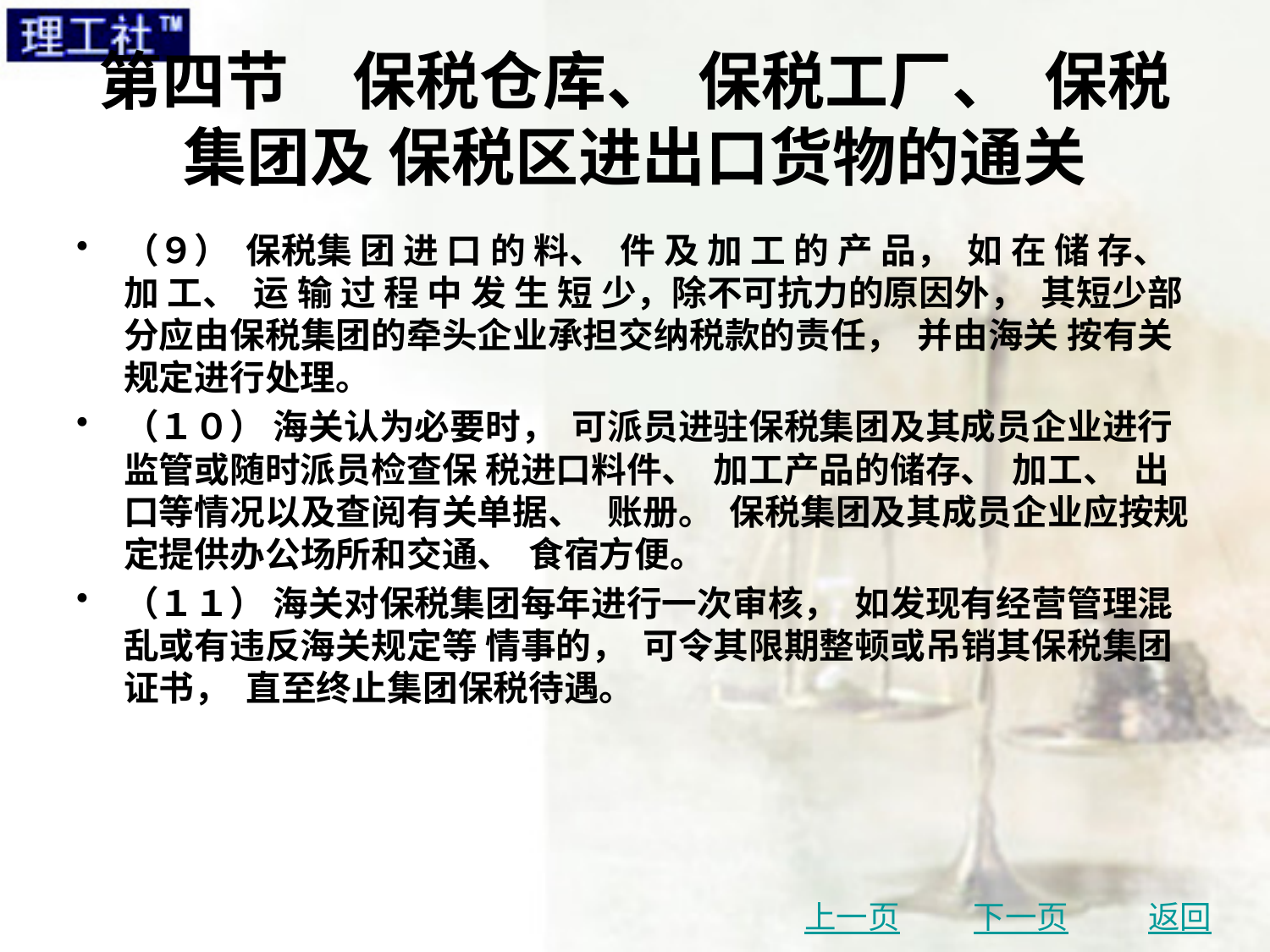

# 第四节　保税仓库、  保税工厂、  保税集团及 保税区进出口货物的通关
（９）  保税集 团 进 口 的 料、  件 及 加 工 的 产 品，  如 在 储 存、  加 工、  运 输 过 程 中 发 生 短 少，除不可抗力的原因外，  其短少部分应由保税集团的牵头企业承担交纳税款的责任，  并由海关 按有关规定进行处理。
（１０） 海关认为必要时，  可派员进驻保税集团及其成员企业进行监管或随时派员检查保 税进口料件、  加工产品的储存、  加工、  出口等情况以及查阅有关单据、   账册。  保税集团及其成员企业应按规定提供办公场所和交通、  食宿方便。
（１１） 海关对保税集团每年进行一次审核，  如发现有经营管理混乱或有违反海关规定等 情事的，  可令其限期整顿或吊销其保税集团证书，  直至终止集团保税待遇。

上一页
下一页
返回